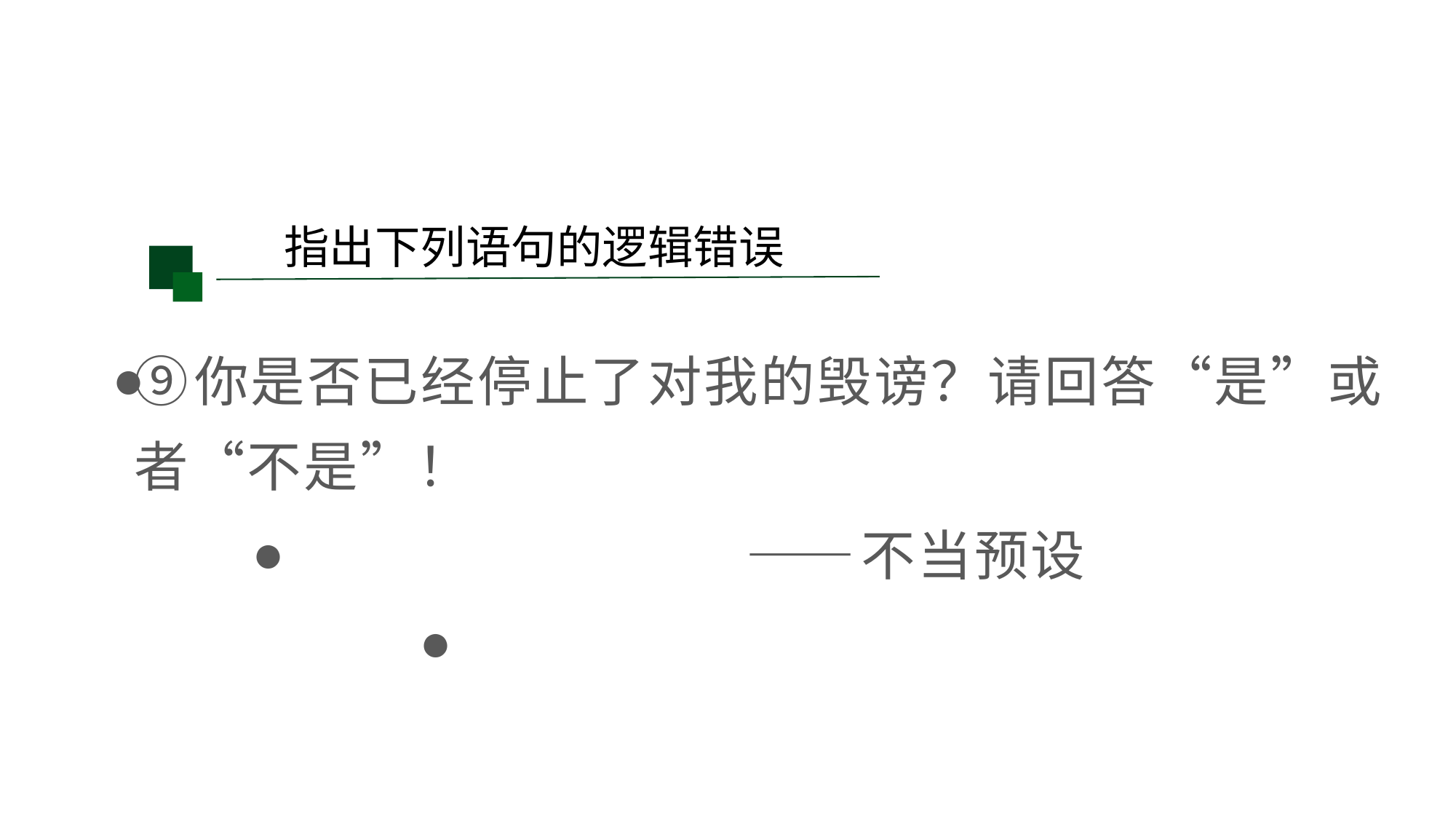

指出下列语句的逻辑错误

⑨你是否已经停止了对我的毁谤？请回答“是”或者“不是”！
    ——不当预设